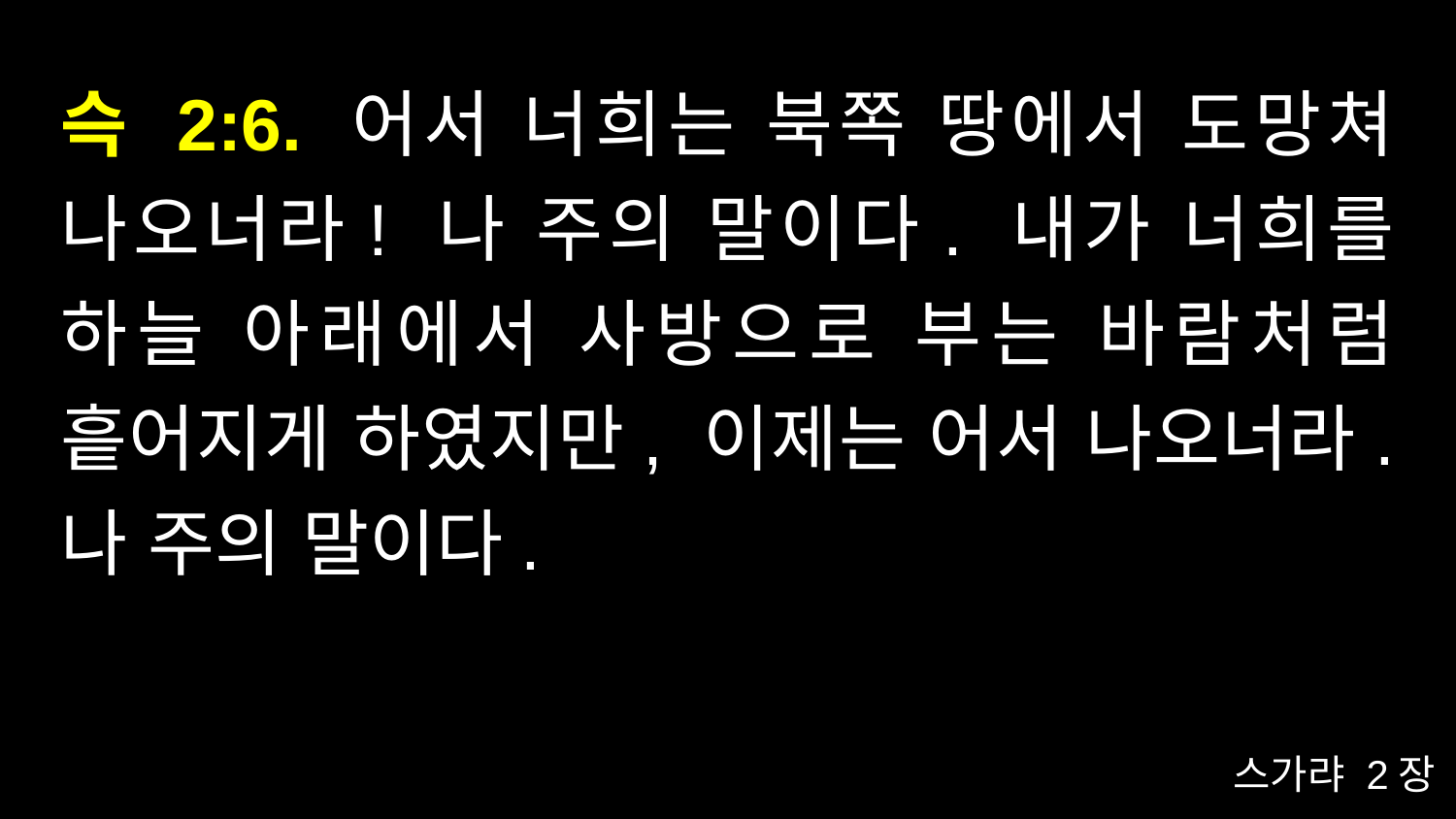

# 슥 2:6. 어서 너희는 북쪽 땅에서 도망쳐 나오너라! 나 주의 말이다. 내가 너희를 하늘 아래에서 사방으로 부는 바람처럼 흩어지게 하였지만, 이제는 어서 나오너라. 나 주의 말이다.
스가랴 2장